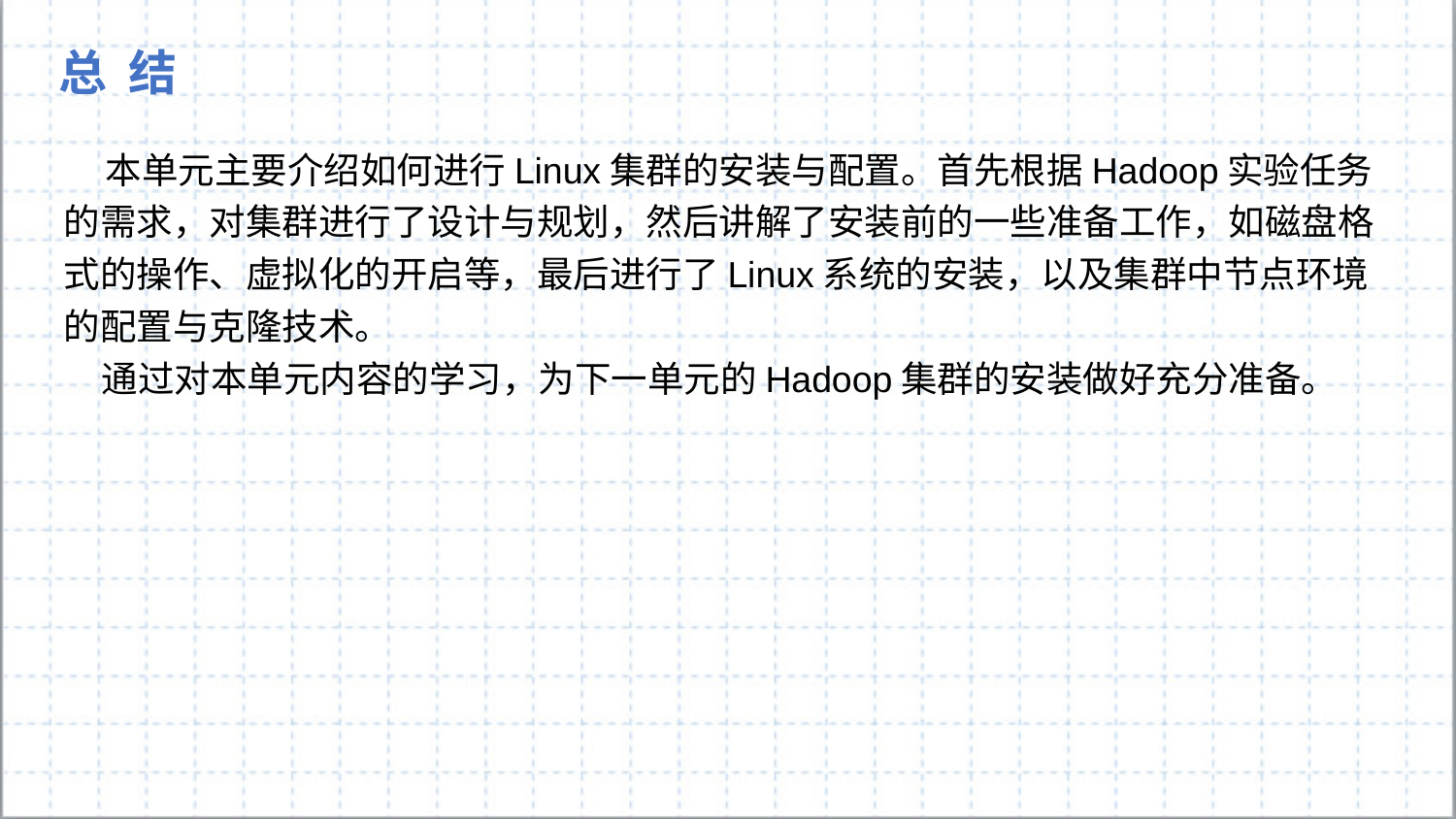

总  结
    本单元主要介绍如何进行Linux集群的安装与配置。首先根据Hadoop实验任务的需求，对集群进行了设计与规划，然后讲解了安装前的一些准备工作，如磁盘格式的操作、虚拟化的开启等，最后进行了Linux系统的安装，以及集群中节点环境的配置与克隆技术。
    通过对本单元内容的学习，为下一单元的Hadoop集群的安装做好充分准备。